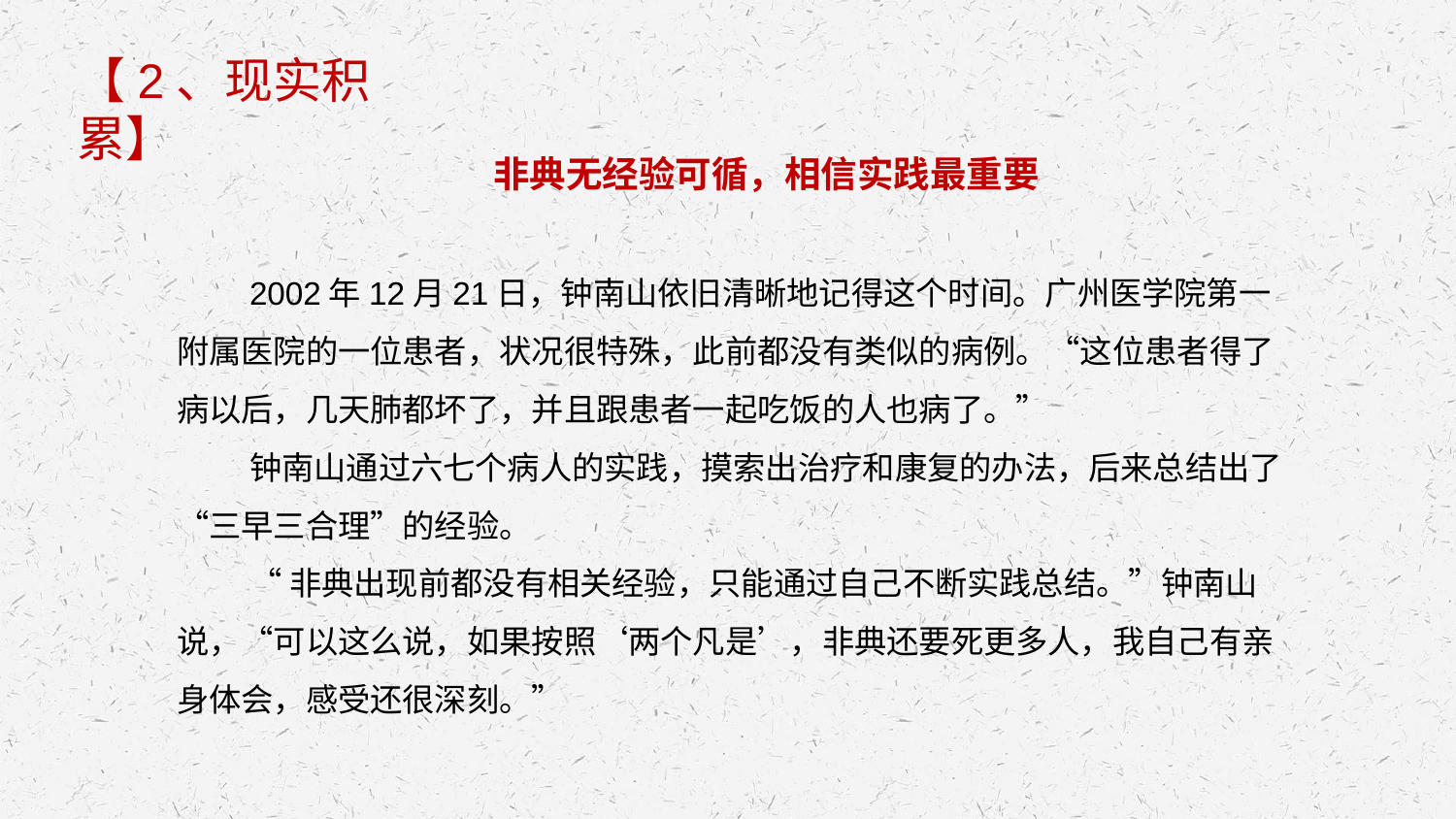

【2、现实积累】
非典无经验可循，相信实践最重要

2002年12月21日，钟南山依旧清晰地记得这个时间。广州医学院第一附属医院的一位患者，状况很特殊，此前都没有类似的病例。“这位患者得了病以后，几天肺都坏了，并且跟患者一起吃饭的人也病了。”
钟南山通过六七个病人的实践，摸索出治疗和康复的办法，后来总结出了“三早三合理”的经验。
“非典出现前都没有相关经验，只能通过自己不断实践总结。”钟南山说，“可以这么说，如果按照‘两个凡是’，非典还要死更多人，我自己有亲身体会，感受还很深刻。”